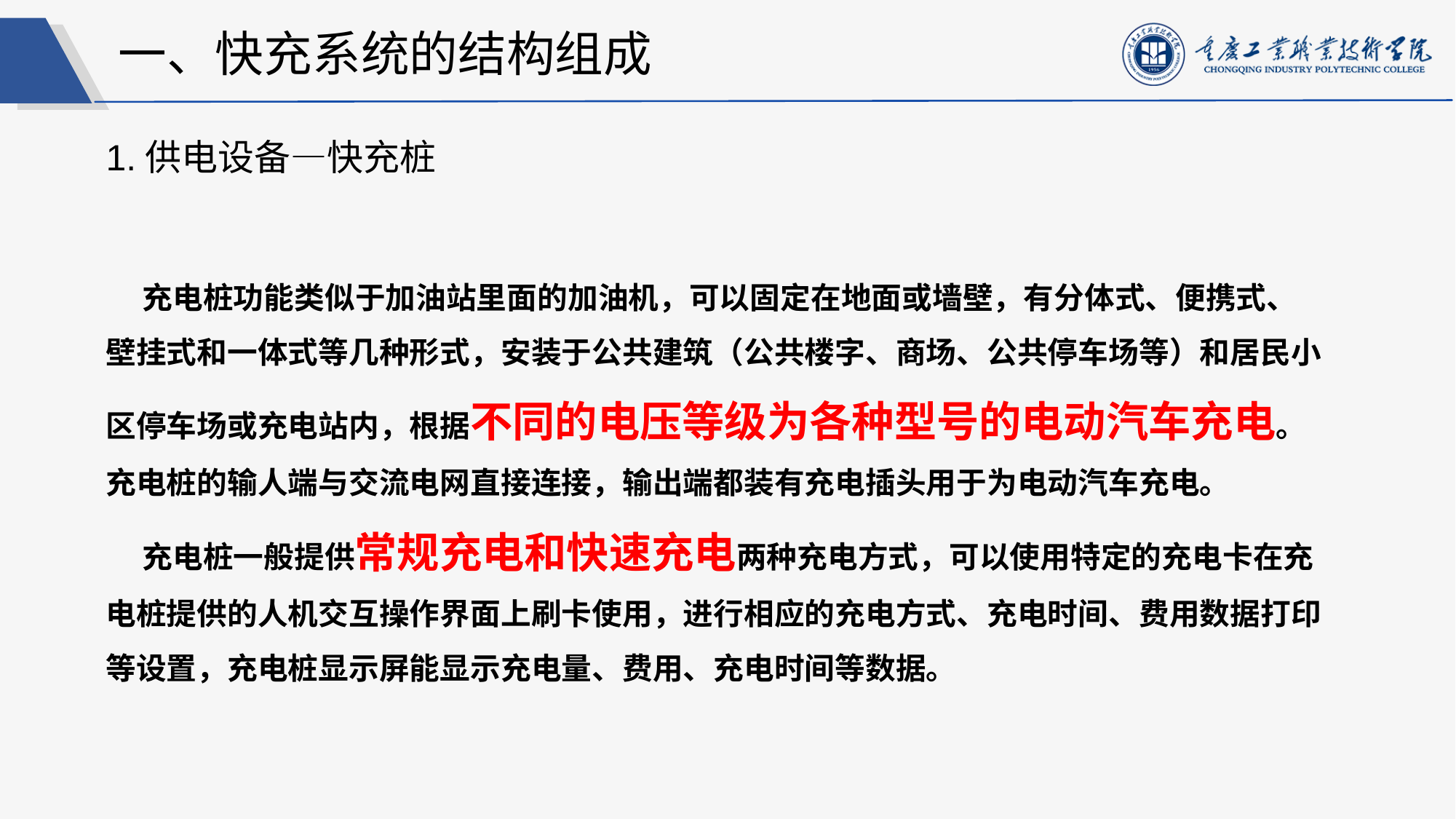

一、快充系统的结构组成
1.供电设备—快充桩
充电桩功能类似于加油站里面的加油机，可以固定在地面或墙壁，有分体式、便携式、壁挂式和一体式等几种形式，安装于公共建筑（公共楼字、商场、公共停车场等）和居民小区停车场或充电站内，根据不同的电压等级为各种型号的电动汽车充电。充电桩的输人端与交流电网直接连接，输出端都装有充电插头用于为电动汽车充电。
充电桩一般提供常规充电和快速充电两种充电方式，可以使用特定的充电卡在充电桩提供的人机交互操作界面上刷卡使用，进行相应的充电方式、充电时间、费用数据打印等设置，充电桩显示屏能显示充电量、费用、充电时间等数据。